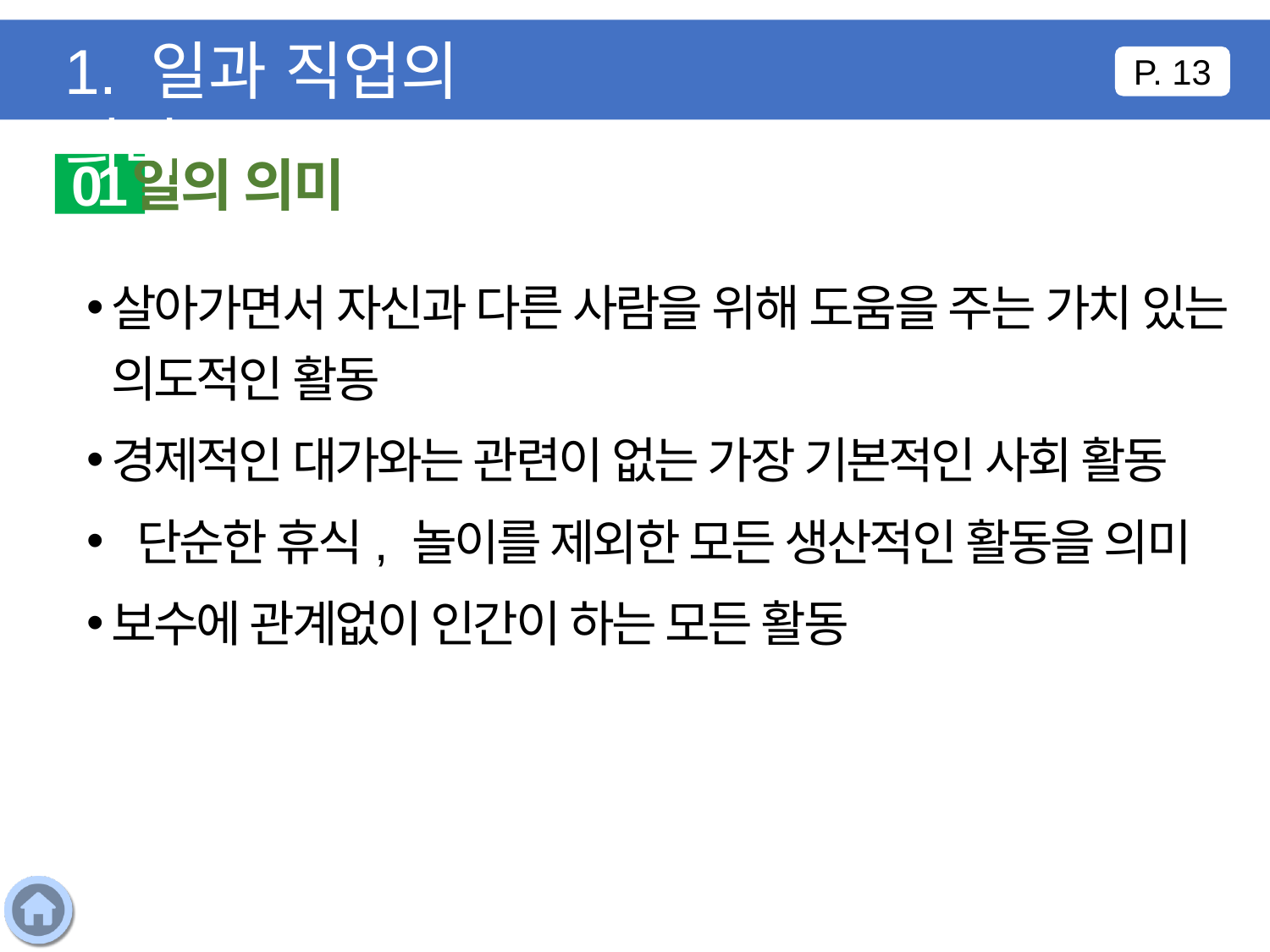

1. 일과 직업의 의미
P. 13
일의 의미
01
살아가면서 자신과 다른 사람을 위해 도움을 주는 가치 있는 의도적인 활동
경제적인 대가와는 관련이 없는 가장 기본적인 사회 활동
 단순한 휴식, 놀이를 제외한 모든 생산적인 활동을 의미
보수에 관계없이 인간이 하는 모든 활동